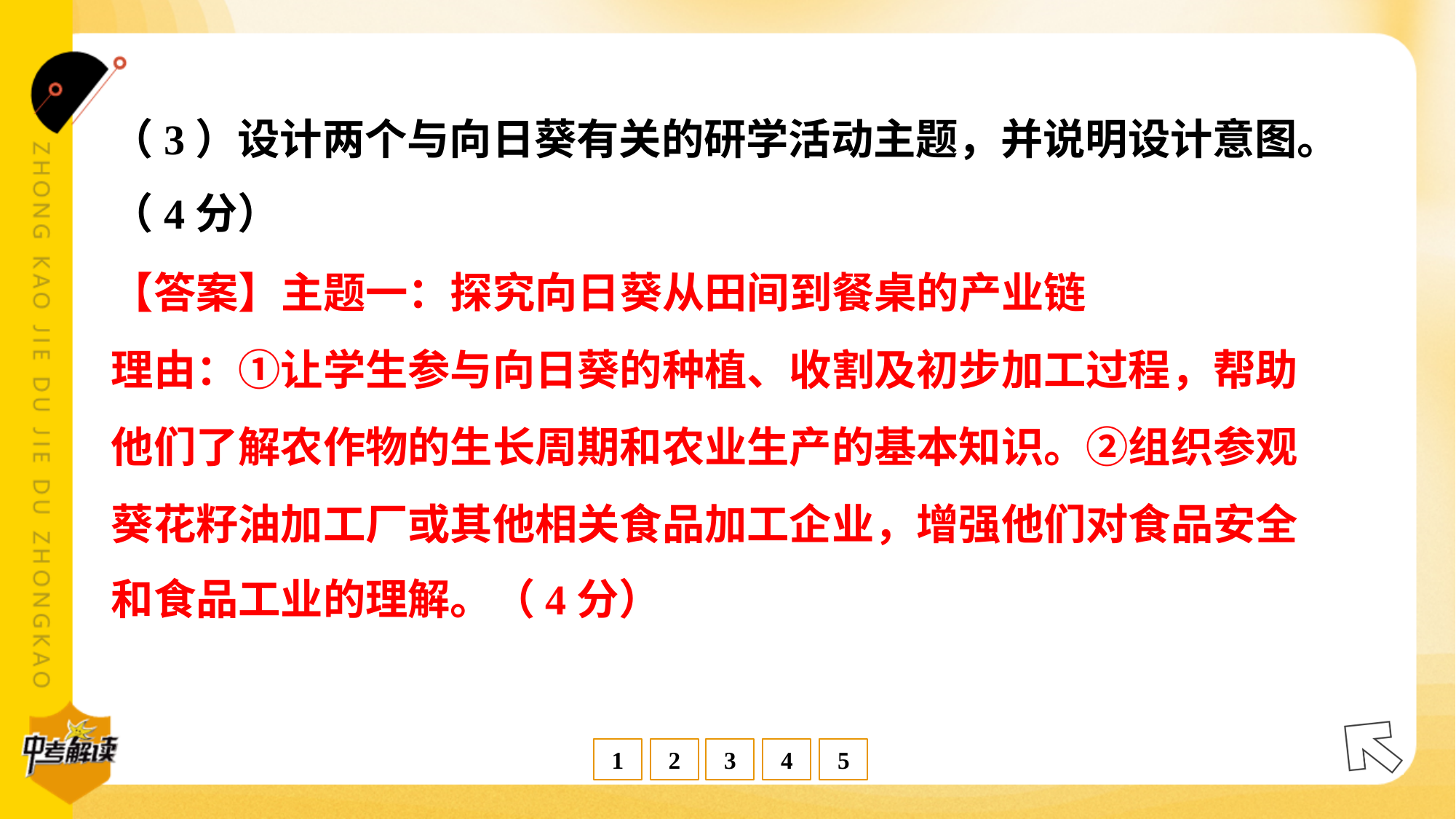

（3）设计两个与向日葵有关的研学活动主题，并说明设计意图。
（4分）
【答案】主题一：探究向日葵从田间到餐桌的产业链
理由：①让学生参与向日葵的种植、收割及初步加工过程，帮助
他们了解农作物的生长周期和农业生产的基本知识。②组织参观
葵花籽油加工厂或其他相关食品加工企业，增强他们对食品安全
和食品工业的理解。（4分）